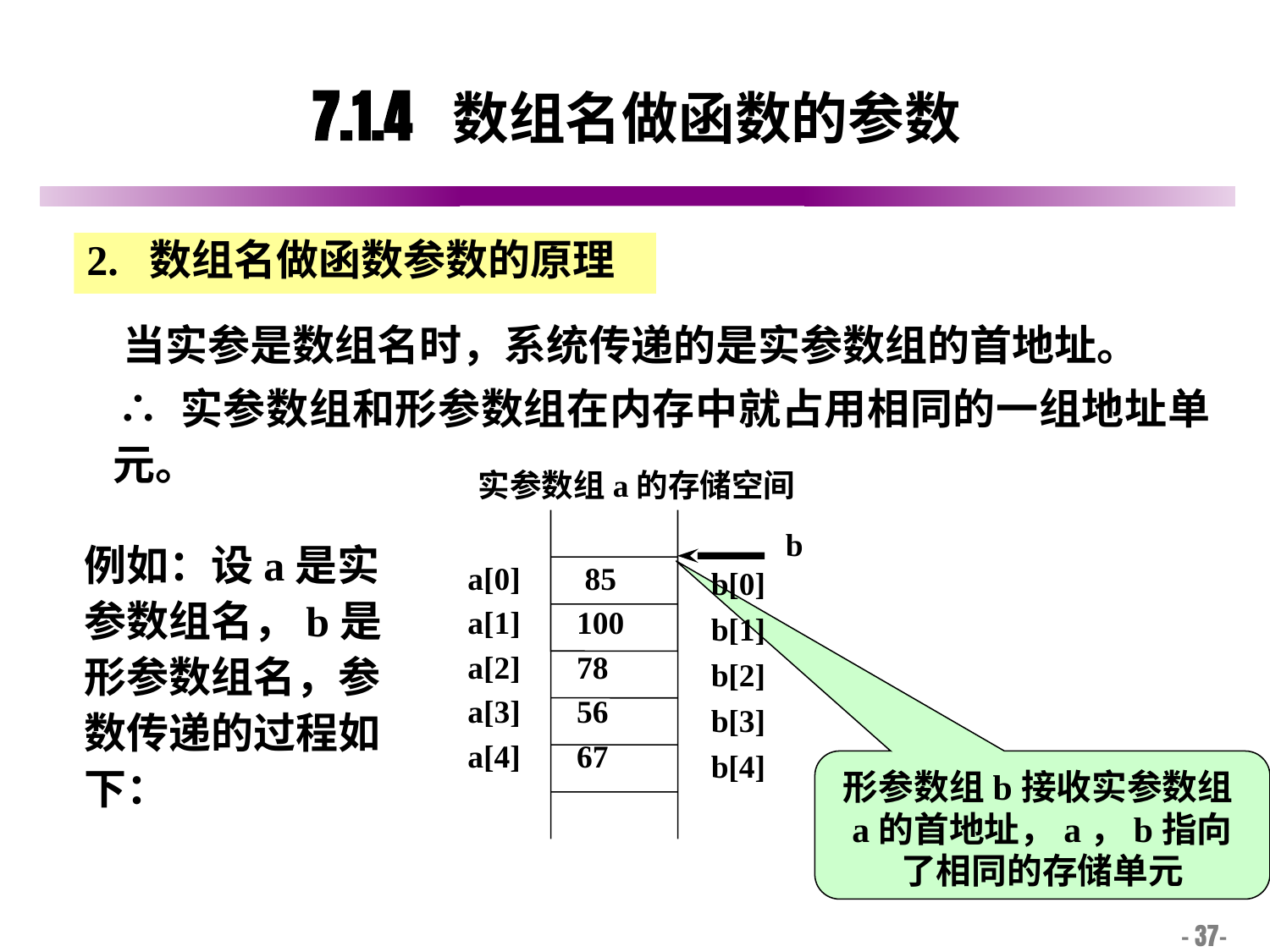

# 7.1.4  数组名做函数的参数
2.  数组名做函数参数的原理
     当实参是数组名时，系统传递的是实参数组的首地址。
     ∴ 实参数组和形参数组在内存中就占用相同的一组地址单元。
  实参数组a的存储空间

a[0]        85
a[1]       100
a[2]       78
a[3]       56
a[4]       67

b

例如：设a是实参数组名，b是形参数组名，参数传递的过程如下：
b[0]b[1] b[2] b[3] b[4]
形参数组b接收实参数组a的首地址，a，b指向了相同的存储单元

 - 37-